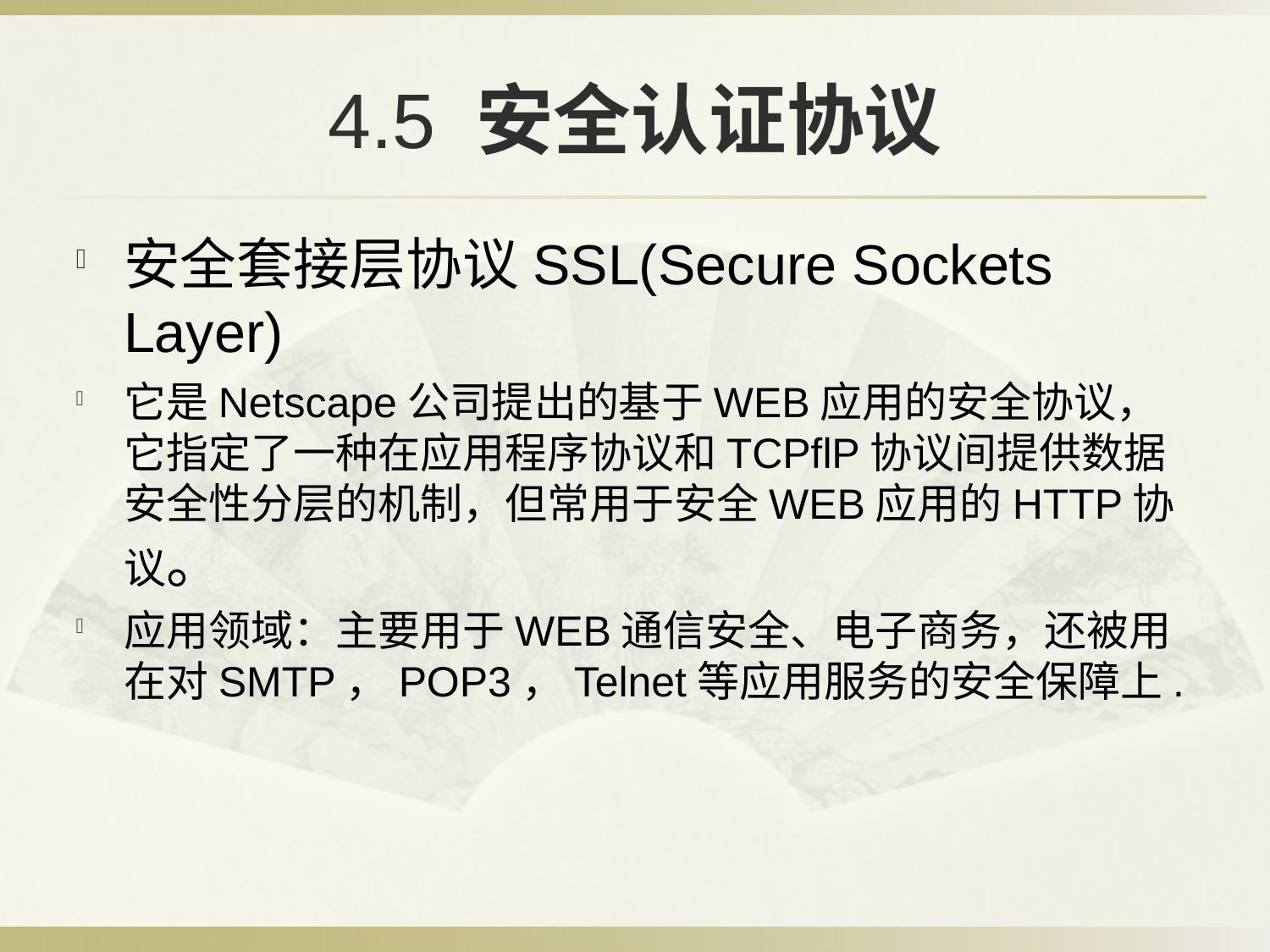

# 4.5 安全认证协议
安全套接层协议SSL(Secure Sockets Layer)
它是Netscape公司提出的基于WEB应用的安全协议，它指定了一种在应用程序协议和TCPflP协议间提供数据安全性分层的机制，但常用于安全WEB应用的HTTP协议。
应用领域：主要用于WEB通信安全、电子商务，还被用在对SMTP，POP3，Telnet等应用服务的安全保障上.